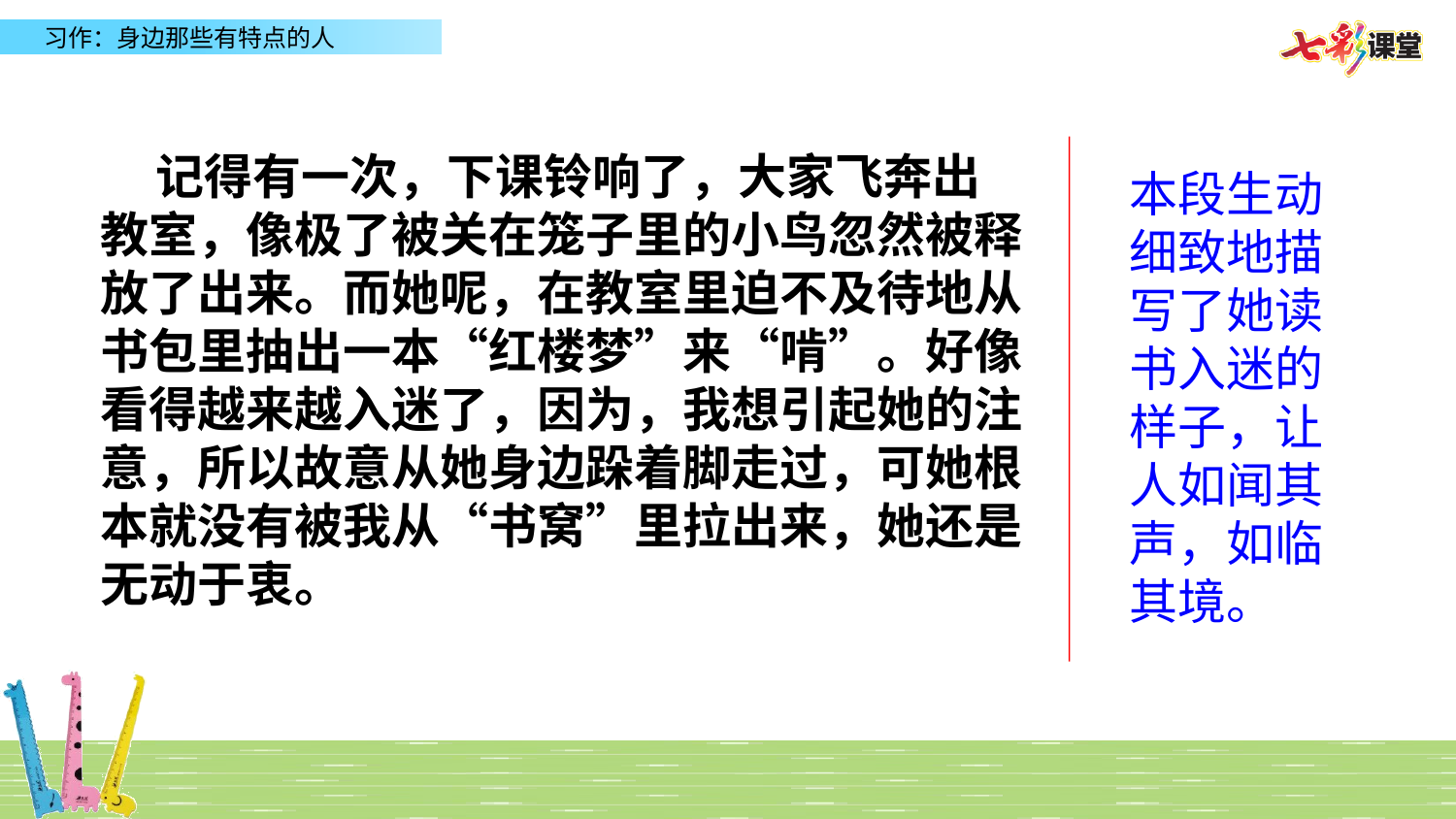

记得有一次，下课铃响了，大家飞奔出教室，像极了被关在笼子里的小鸟忽然被释放了出来。而她呢，在教室里迫不及待地从书包里抽出一本“红楼梦”来“啃”。好像看得越来越入迷了，因为，我想引起她的注意，所以故意从她身边跺着脚走过，可她根本就没有被我从“书窝”里拉出来，她还是无动于衷。
本段生动细致地描写了她读书入迷的样子，让人如闻其声，如临其境。